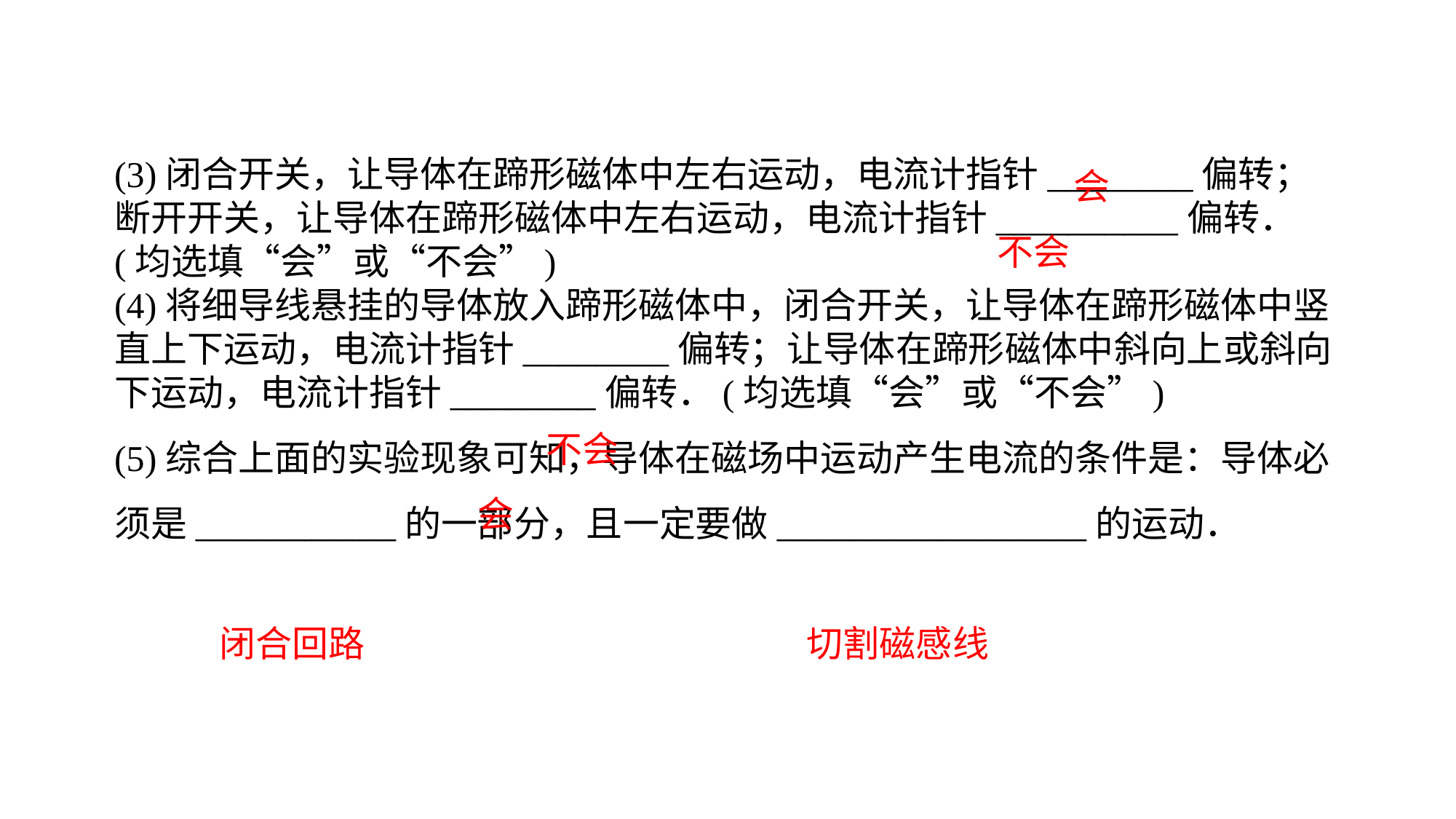

(3)闭合开关，让导体在蹄形磁体中左右运动，电流计指针________偏转；断开开关，让导体在蹄形磁体中左右运动，电流计指针__________偏转．(均选填“会”或“不会”)(4)将细导线悬挂的导体放入蹄形磁体中，闭合开关，让导体在蹄形磁体中竖直上下运动，电流计指针________偏转；让导体在蹄形磁体中斜向上或斜向下运动，电流计指针________偏转．(均选填“会”或“不会”)(5)综合上面的实验现象可知，导体在磁场中运动产生电流的条件是：导体必须是___________的一部分，且一定要做_________________的运动．
会
不会
不会
会
闭合回路
切割磁感线